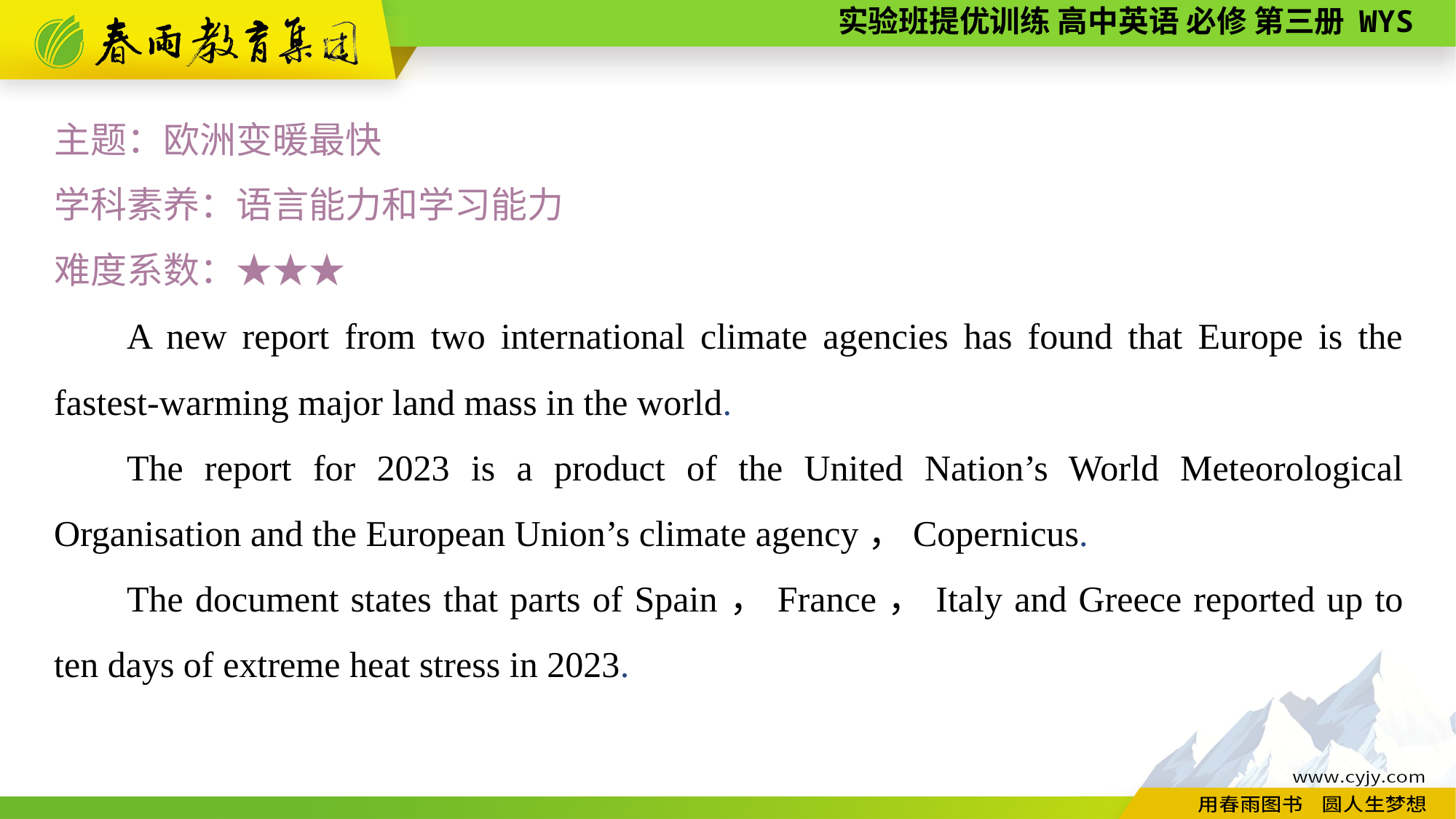

主题：欧洲变暖最快
学科素养：语言能力和学习能力
难度系数：★★★
A new report from two international climate agencies has found that Europe is the fastest-warming major land mass in the world.
The report for 2023 is a product of the United Nation’s World Meteorological Organisation and the European Union’s climate agency，Copernicus.
The document states that parts of Spain，France，Italy and Greece reported up to ten days of extreme heat stress in 2023.